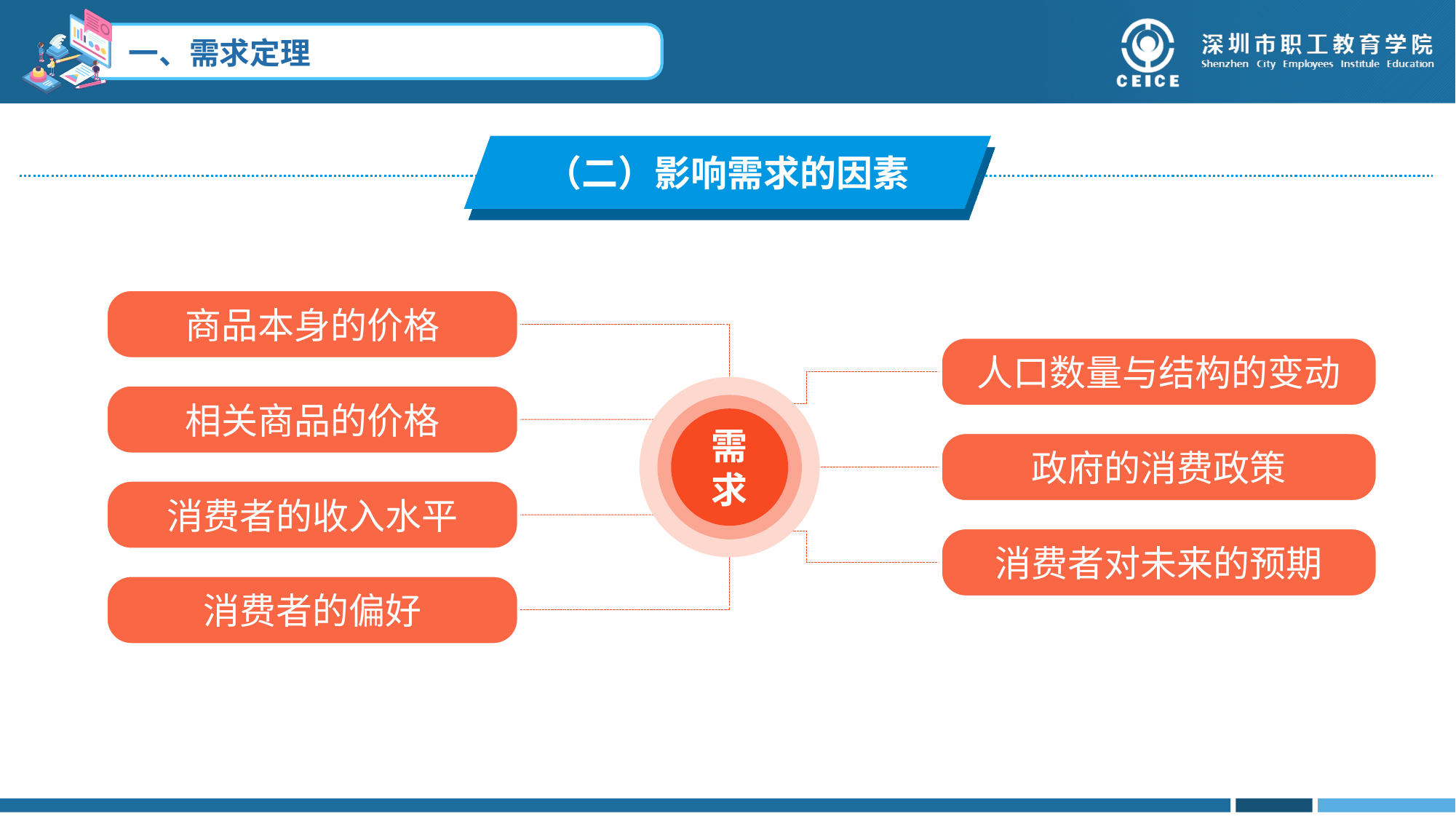

（二）影响需求的因素
商品本身的价格
人口数量与结构的变动

需求
相关商品的价格
政府的消费政策
消费者的收入水平
消费者对未来的预期
消费者的偏好